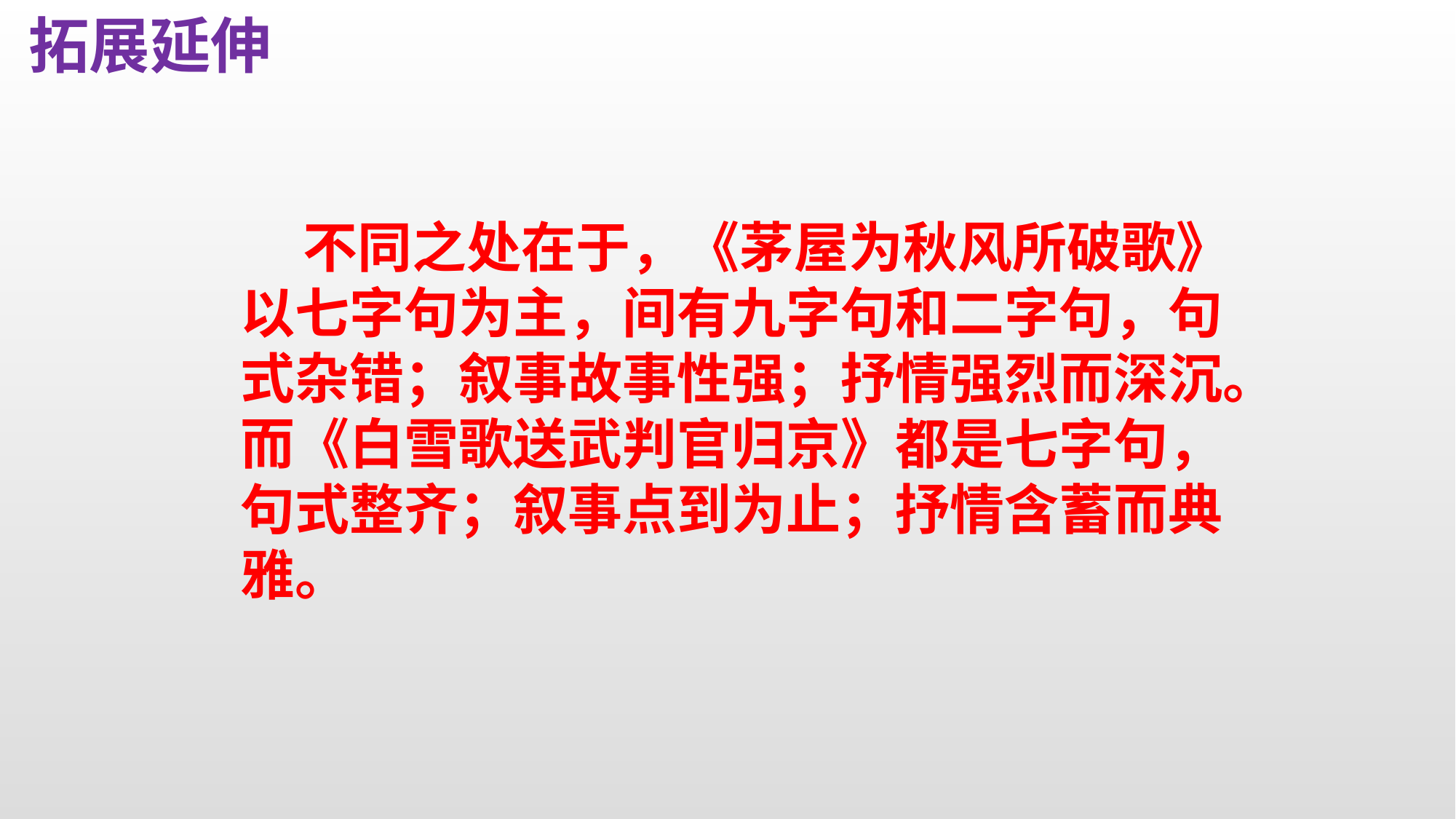

拓展延伸
    不同之处在于，《茅屋为秋风所破歌》以七字句为主，间有九字句和二字句，句式杂错；叙事故事性强；抒情强烈而深沉。而《白雪歌送武判官归京》都是七字句，句式整齐；叙事点到为止；抒情含蓄而典雅。